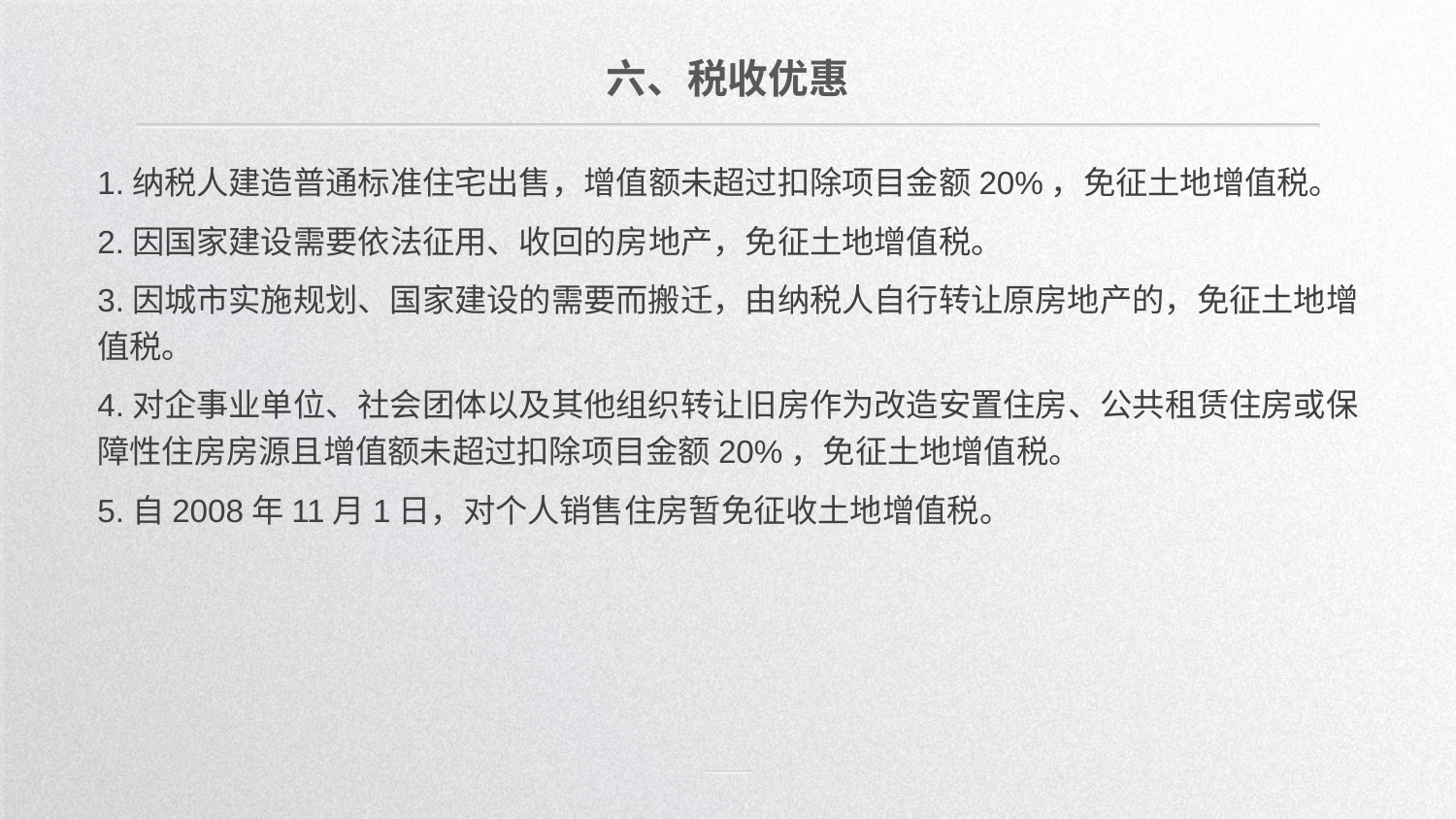

六、税收优惠
1.纳税人建造普通标准住宅出售，增值额未超过扣除项目金额20%，免征土地增值税。
2.因国家建设需要依法征用、收回的房地产，免征土地增值税。
3.因城市实施规划、国家建设的需要而搬迁，由纳税人自行转让原房地产的，免征土地增值税。
4.对企事业单位、社会团体以及其他组织转让旧房作为改造安置住房、公共租赁住房或保障性住房房源且增值额未超过扣除项目金额20%，免征土地增值税。
5.自2008年11月1日，对个人销售住房暂免征收土地增值税。